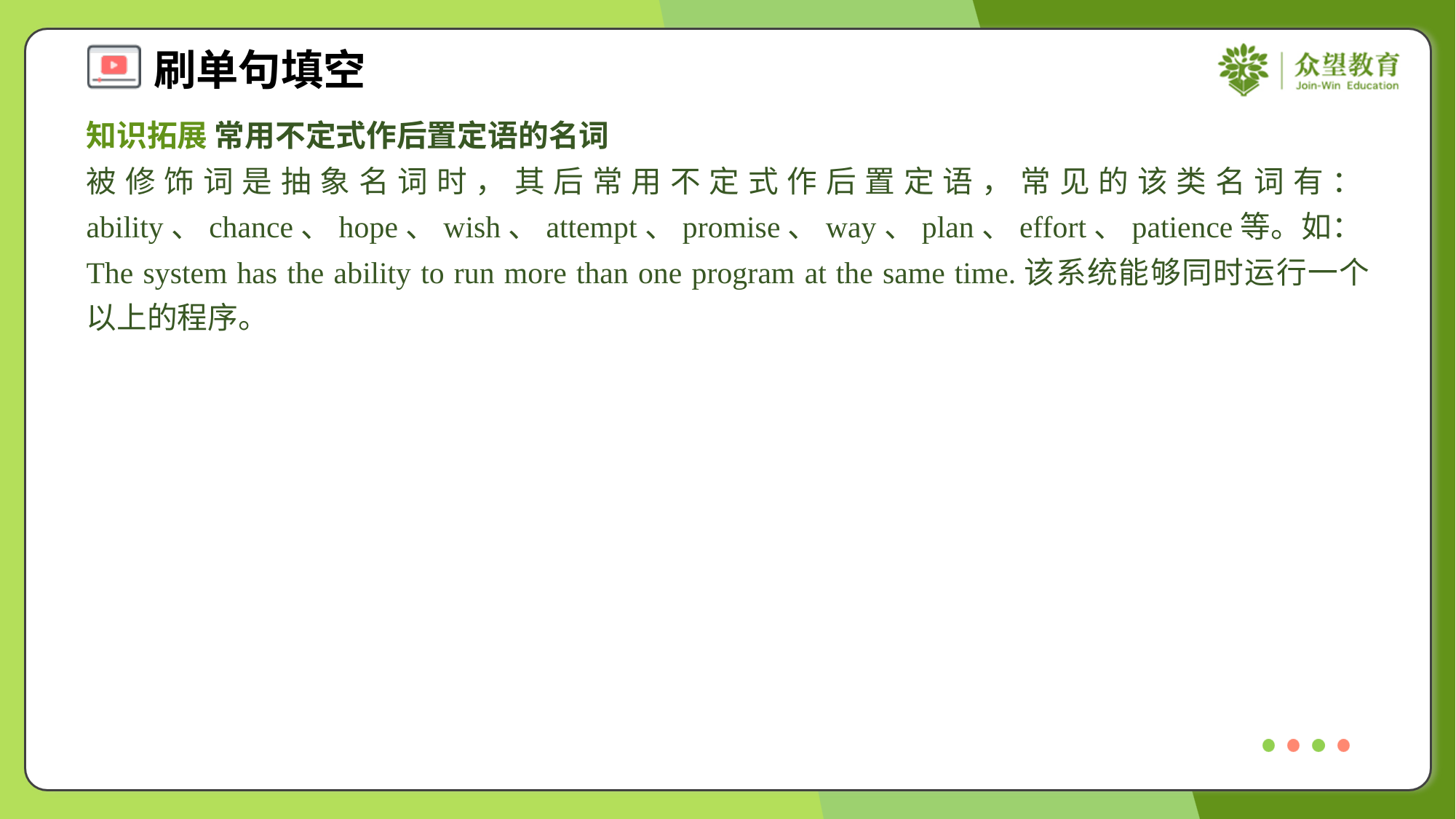

知识拓展 常用不定式作后置定语的名词
被修饰词是抽象名词时，其后常用不定式作后置定语，常见的该类名词有：ability、chance、hope、wish、attempt、promise、way、plan、effort、patience等。如：The system has the ability to run more than one program at the same time.该系统能够同时运行一个以上的程序。